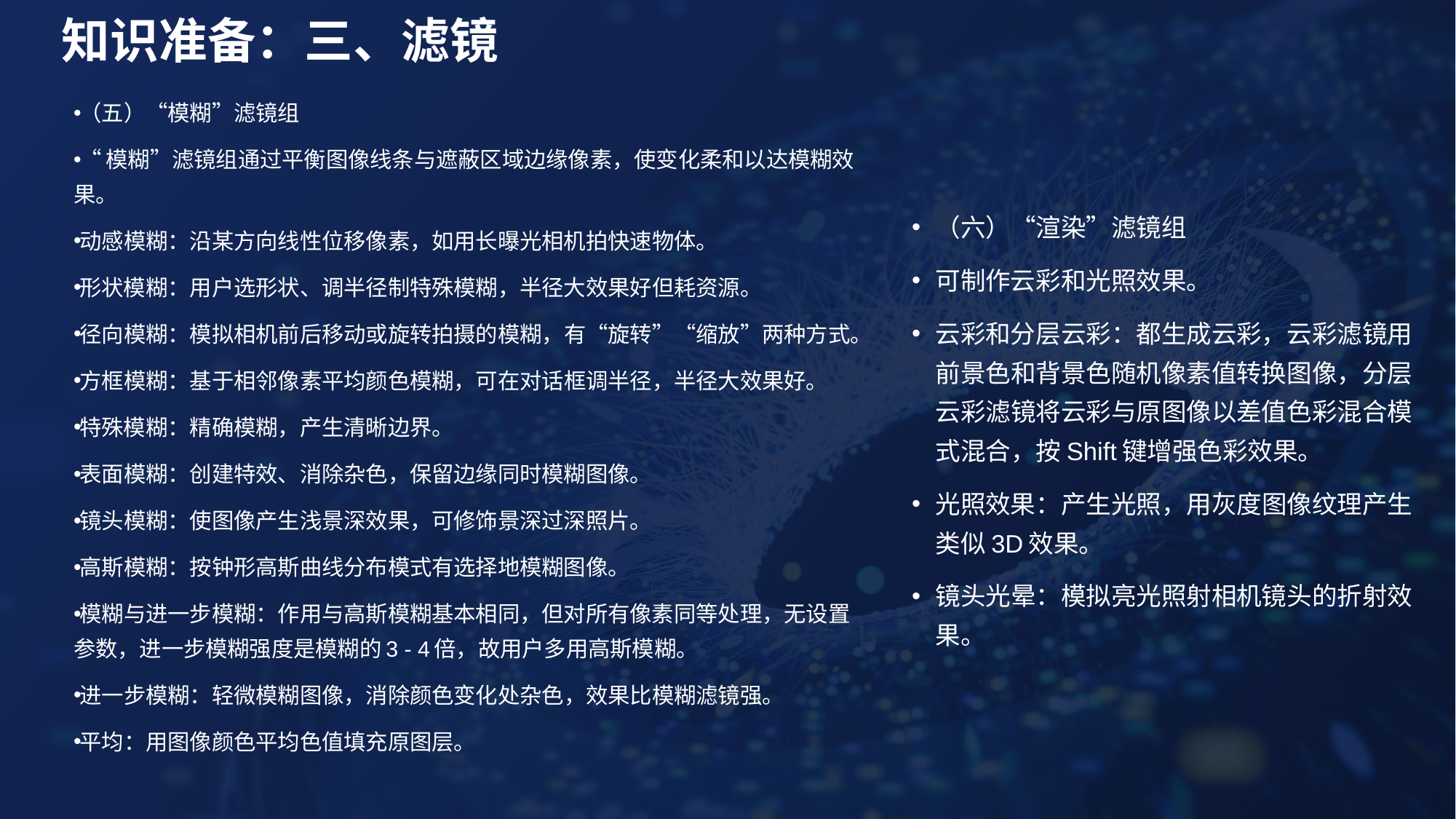

# 知识准备：三、滤镜
（五）“模糊”滤镜组
“模糊”滤镜组通过平衡图像线条与遮蔽区域边缘像素，使变化柔和以达模糊效果。
动感模糊：沿某方向线性位移像素，如用长曝光相机拍快速物体。
形状模糊：用户选形状、调半径制特殊模糊，半径大效果好但耗资源。
径向模糊：模拟相机前后移动或旋转拍摄的模糊，有“旋转”“缩放”两种方式。
方框模糊：基于相邻像素平均颜色模糊，可在对话框调半径，半径大效果好。
特殊模糊：精确模糊，产生清晰边界。
表面模糊：创建特效、消除杂色，保留边缘同时模糊图像。
镜头模糊：使图像产生浅景深效果，可修饰景深过深照片。
高斯模糊：按钟形高斯曲线分布模式有选择地模糊图像。
模糊与进一步模糊：作用与高斯模糊基本相同，但对所有像素同等处理，无设置参数，进一步模糊强度是模糊的3 - 4倍，故用户多用高斯模糊。
进一步模糊：轻微模糊图像，消除颜色变化处杂色，效果比模糊滤镜强。
平均：用图像颜色平均色值填充原图层。

（六）“渲染”滤镜组
可制作云彩和光照效果。
云彩和分层云彩：都生成云彩，云彩滤镜用前景色和背景色随机像素值转换图像，分层云彩滤镜将云彩与原图像以差值色彩混合模式混合，按Shift键增强色彩效果。
光照效果：产生光照，用灰度图像纹理产生类似3D效果。
镜头光晕：模拟亮光照射相机镜头的折射效果。